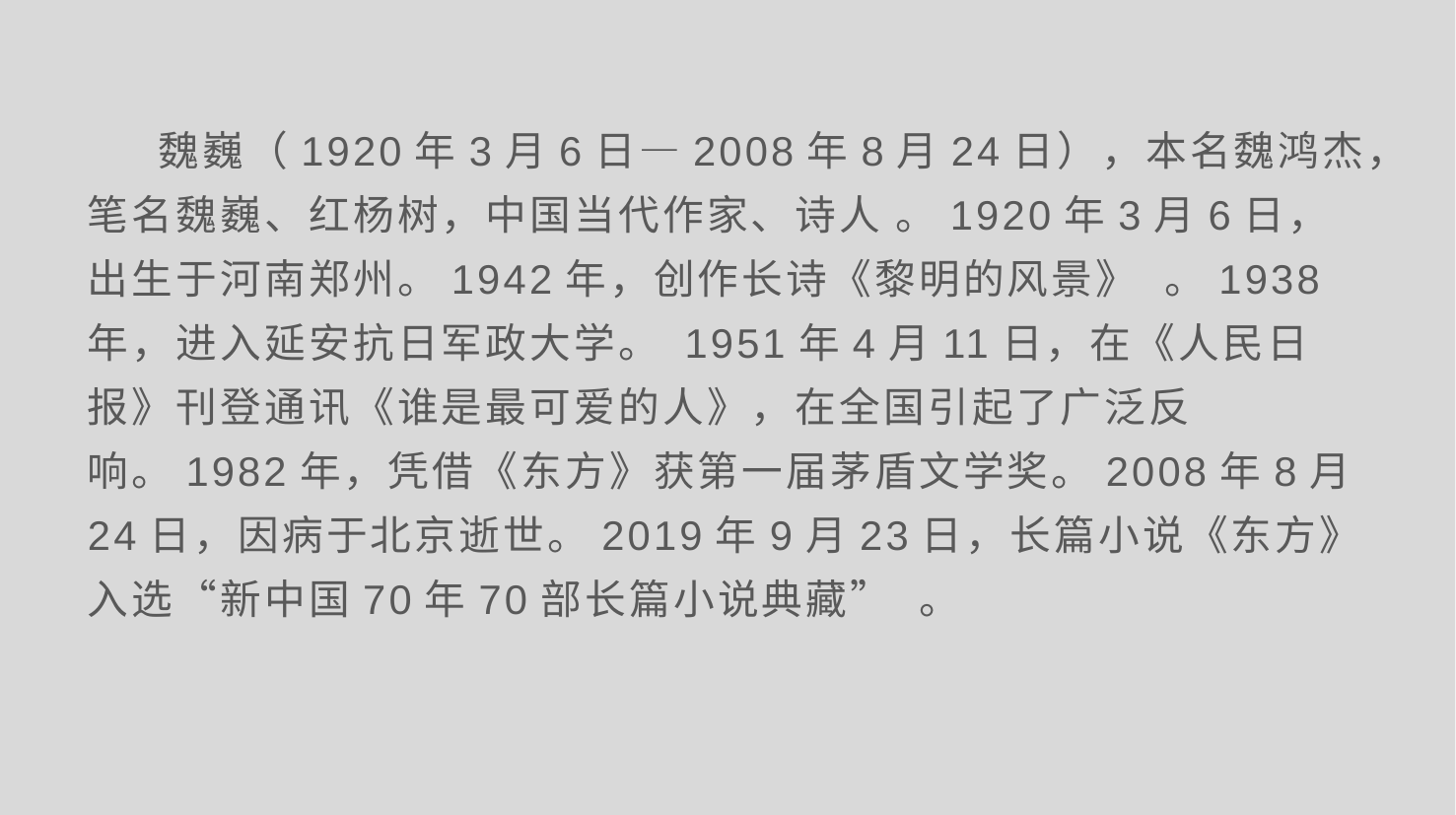

魏巍（1920年3月6日—2008年8月24日），本名魏鸿杰，笔名魏巍、红杨树，中国当代作家、诗人 。1920年3月6日，出生于河南郑州。1942年，创作长诗《黎明的风景》  。1938年，进入延安抗日军政大学。 1951年4月11日，在《人民日报》刊登通讯《谁是最可爱的人》，在全国引起了广泛反响。1982年，凭借《东方》获第一届茅盾文学奖。2008年8月24日，因病于北京逝世。2019年9月23日，长篇小说《东方》入选“新中国70年70部长篇小说典藏”  。